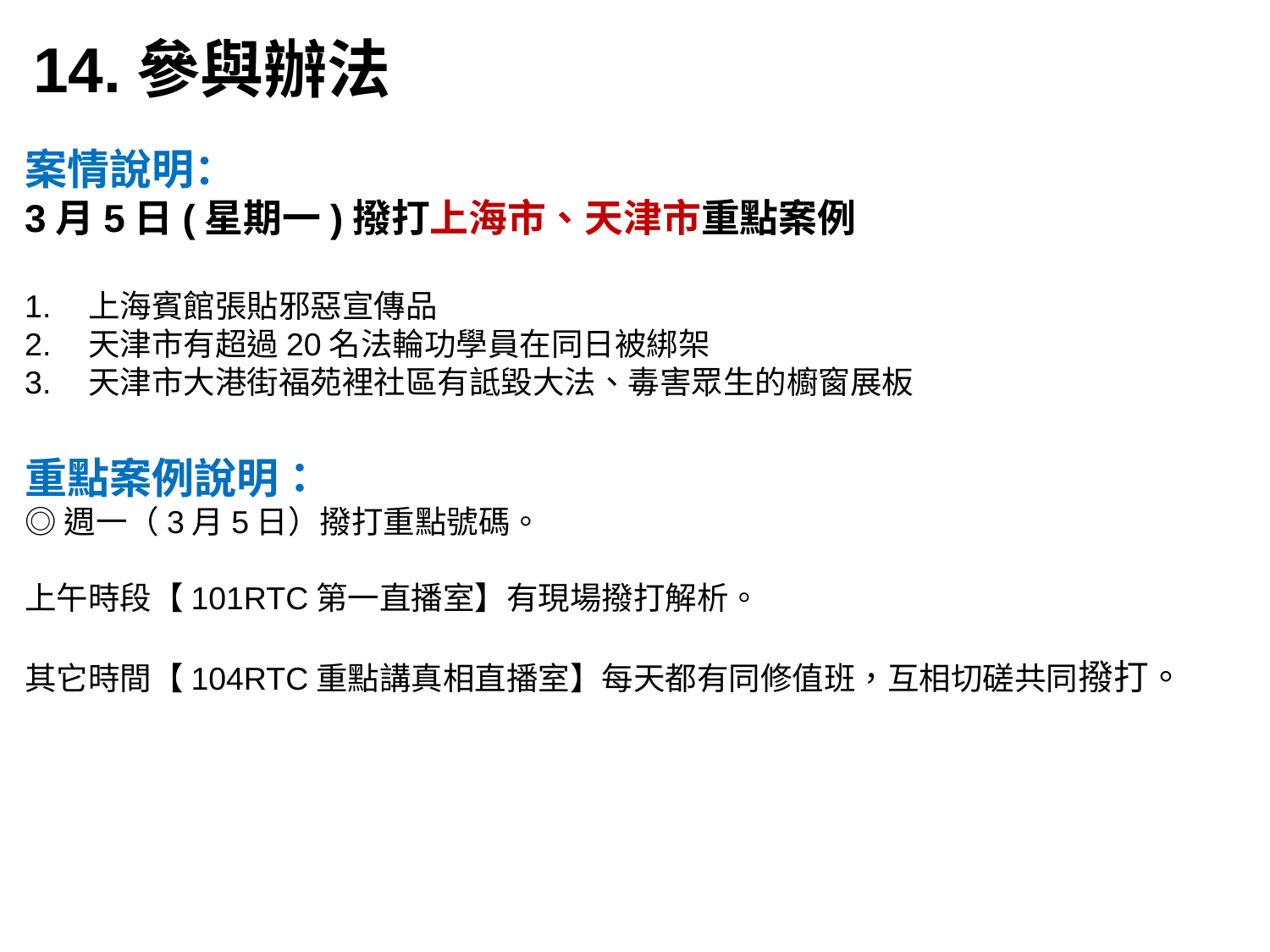

14.參與辦法
案情說明：
3月5日(星期一)撥打上海市、天津市重點案例

上海賓館張貼邪惡宣傳品
天津市有超過20名法輪功學員在同日被綁架
天津市大港街福苑裡社區有詆毀大法、毒害眾生的櫥窗展板

重點案例說明：
◎週一（3月5日）撥打重點號碼。
上午時段【101RTC第一直播室】有現場撥打解析。

其它時間【104RTC重點講真相直播室】每天都有同修值班，互相切磋共同撥打。